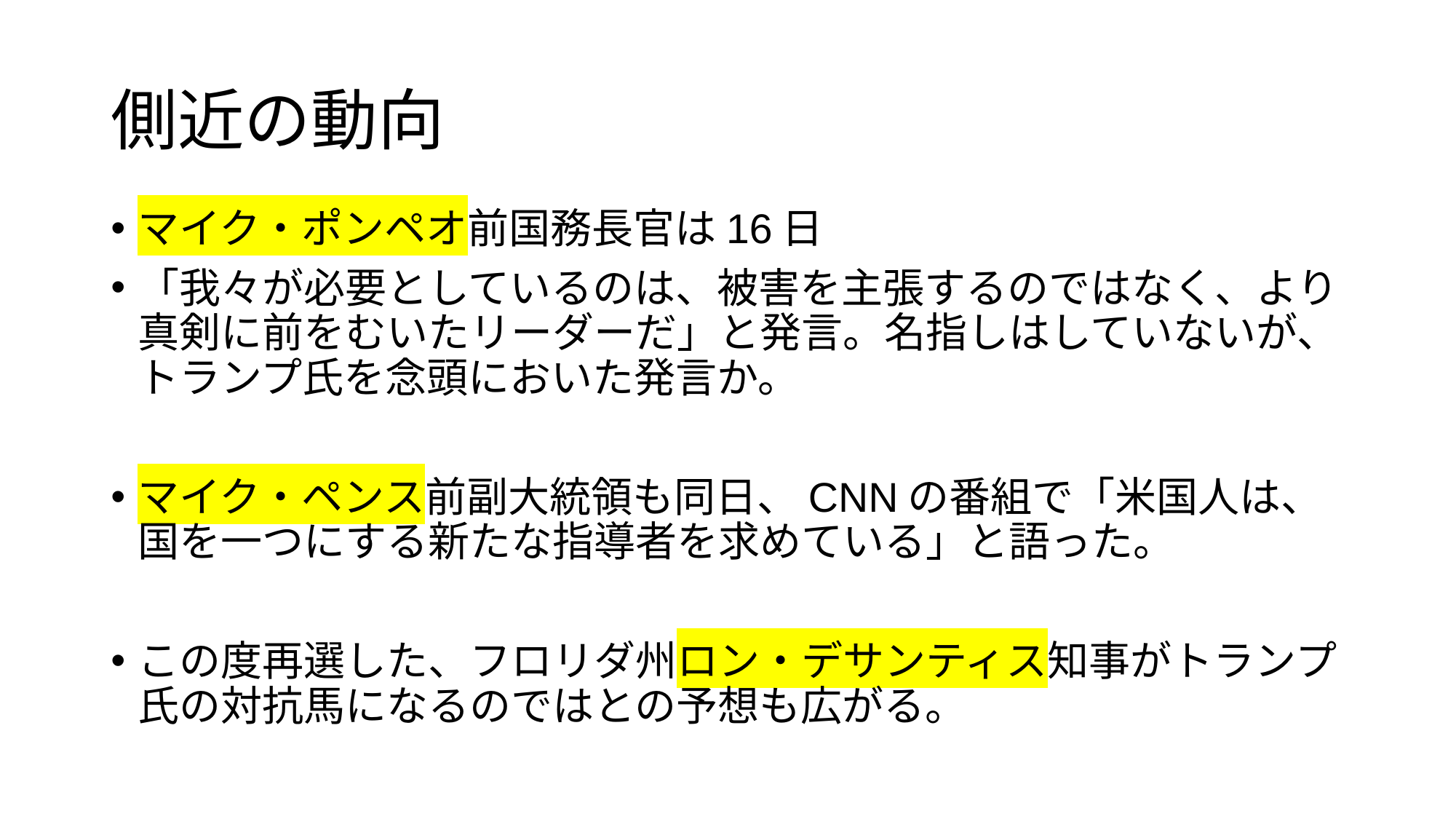

# 側近の動向
マイク・ポンペオ前国務長官は16日
「我々が必要としているのは、被害を主張するのではなく、より真剣に前をむいたリーダーだ」と発言。名指しはしていないが、トランプ氏を念頭においた発言か。

マイク・ペンス前副大統領も同日、CNNの番組で「米国人は、国を一つにする新たな指導者を求めている」と語った。

この度再選した、フロリダ州ロン・デサンティス知事がトランプ氏の対抗馬になるのではとの予想も広がる。